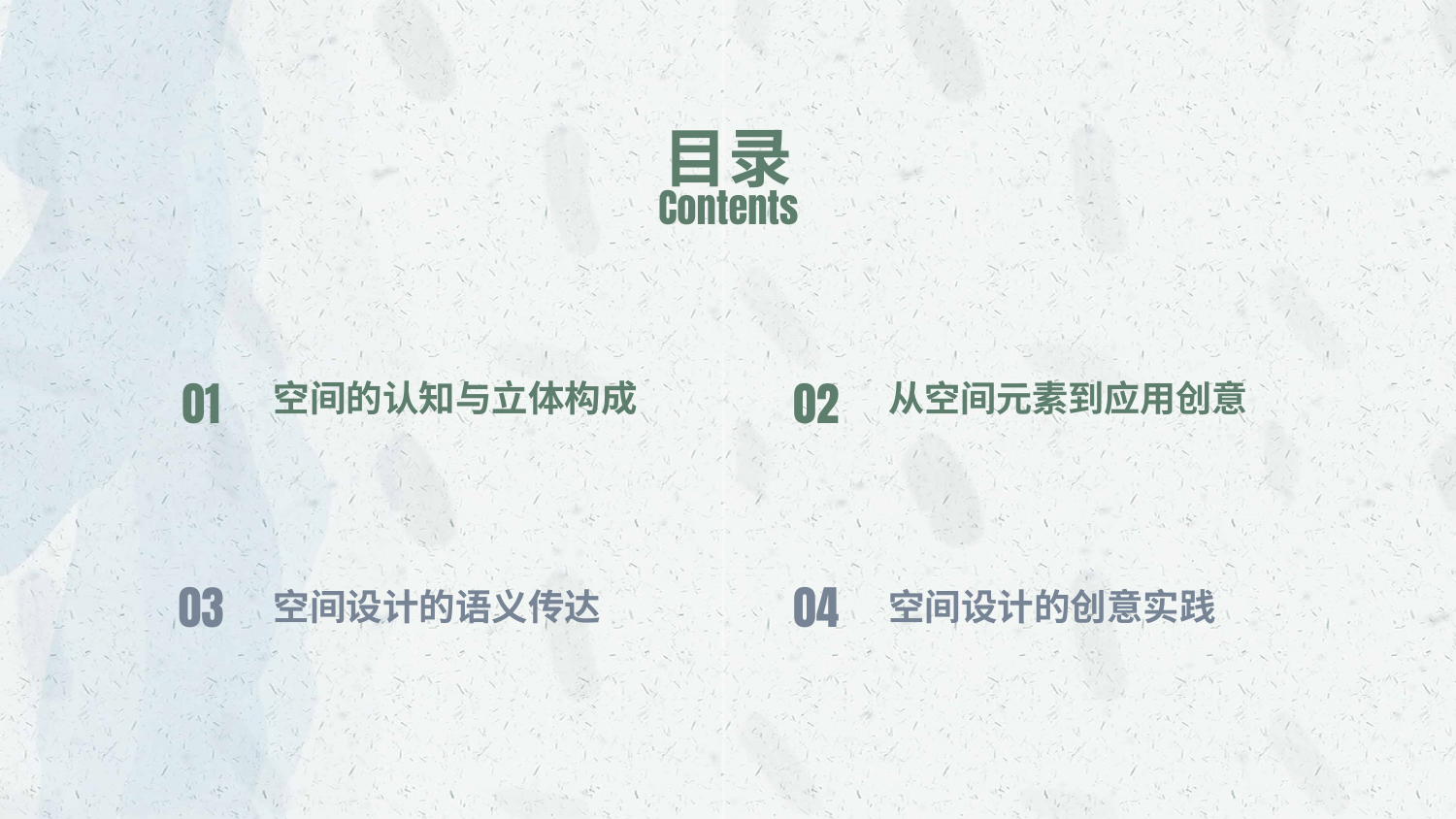

目录
Contents
01
空间的认知与立体构成
02
从空间元素到应用创意
03
空间设计的语义传达
04
空间设计的创意实践